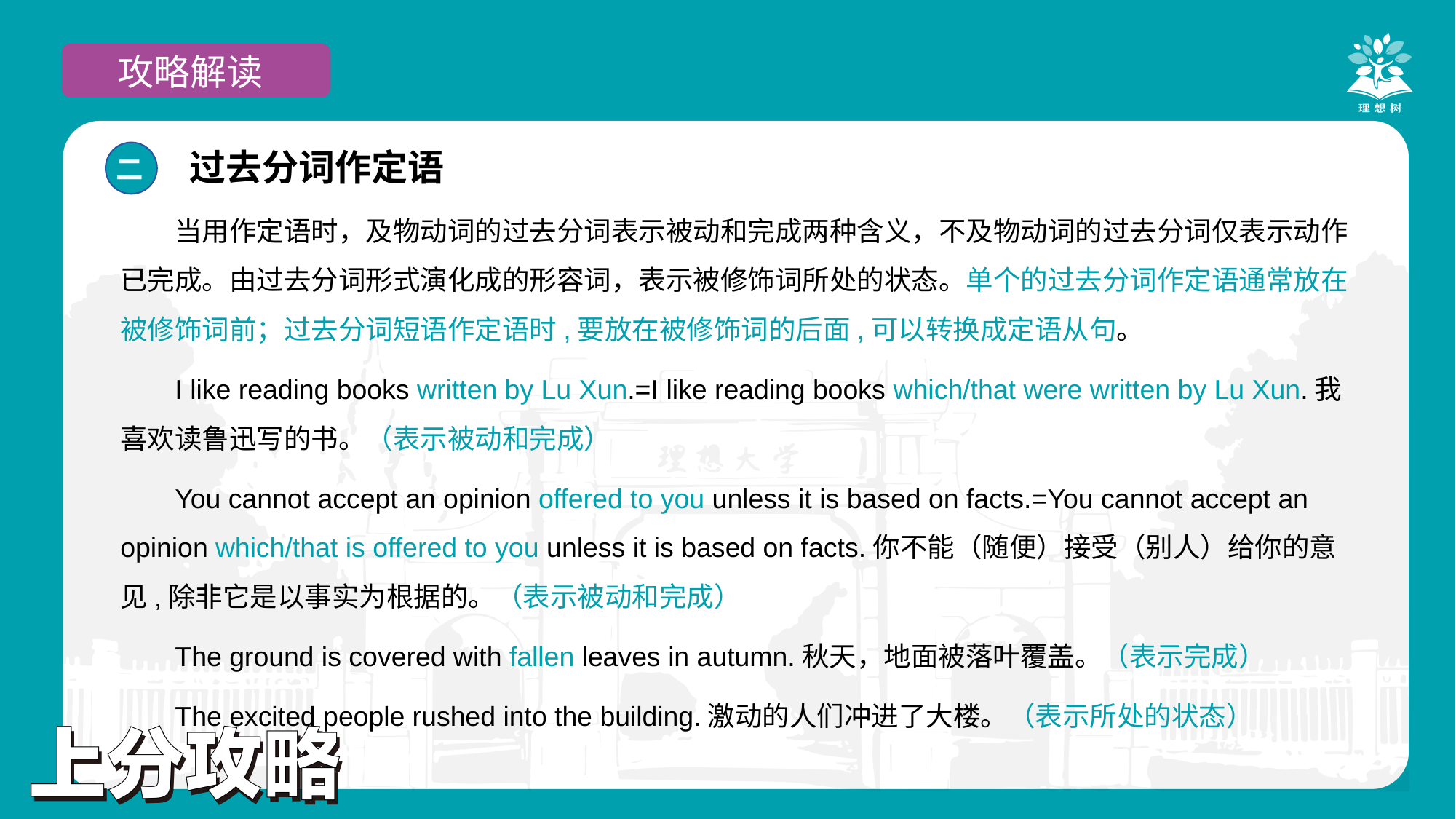

攻略解读
过去分词作定语

二
当用作定语时，及物动词的过去分词表示被动和完成两种含义，不及物动词的过去分词仅表示动作已完成。由过去分词形式演化成的形容词，表示被修饰词所处的状态。单个的过去分词作定语通常放在被修饰词前；过去分词短语作定语时,要放在被修饰词的后面,可以转换成定语从句。
I like reading books written by Lu Xun.=I like reading books which/that were written by Lu Xun.我喜欢读鲁迅写的书。（表示被动和完成）
You cannot accept an opinion offered to you unless it is based on facts.=You cannot accept an opinion which/that is offered to you unless it is based on facts.你不能（随便）接受（别人）给你的意见,除非它是以事实为根据的。（表示被动和完成）
The ground is covered with fallen leaves in autumn.秋天，地面被落叶覆盖。（表示完成）
The excited people rushed into the building.激动的人们冲进了大楼。（表示所处的状态）